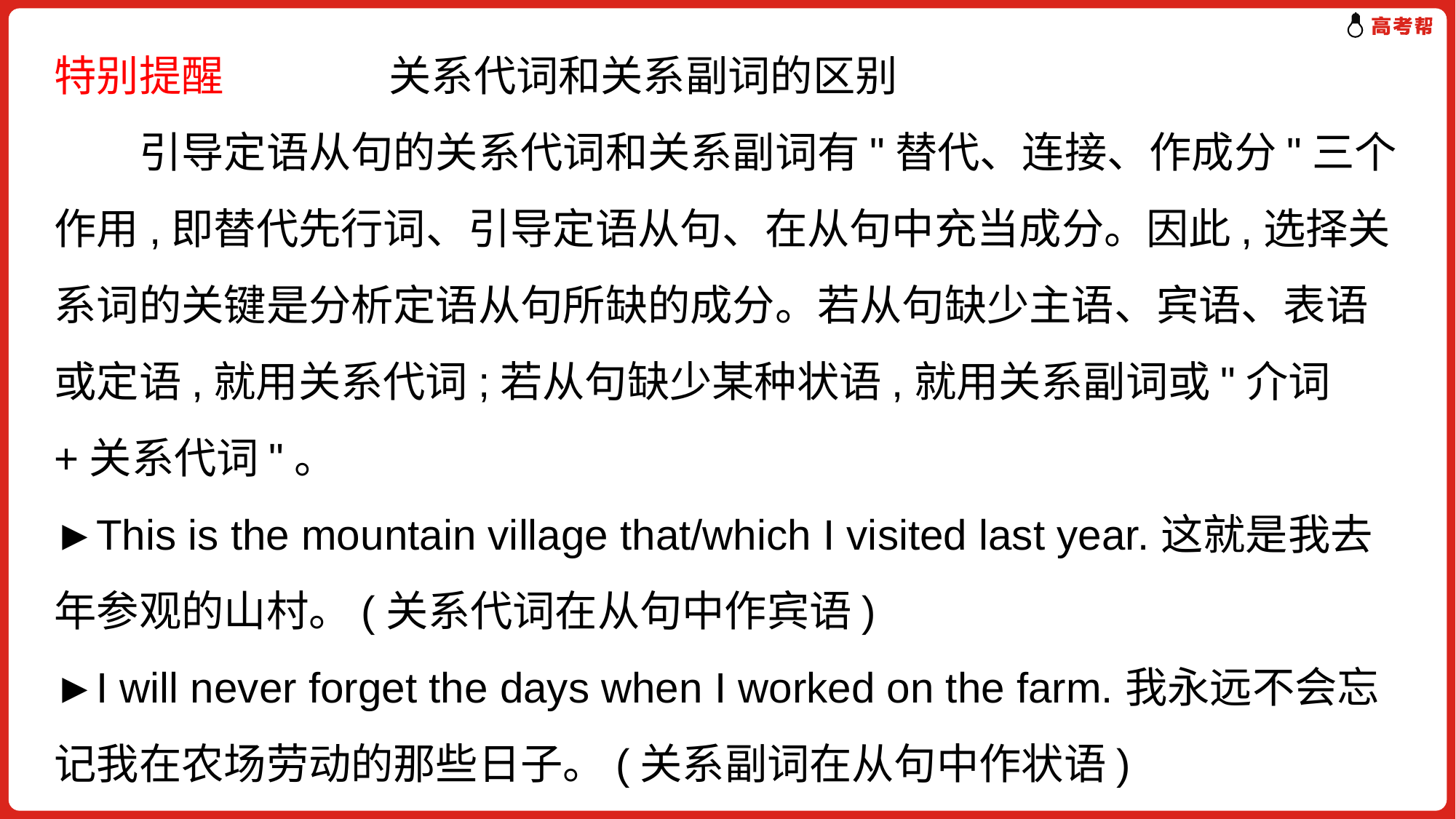

特别提醒　             关系代词和关系副词的区别
　　引导定语从句的关系代词和关系副词有"替代、连接、作成分"三个作用,即替代先行词、引导定语从句、在从句中充当成分。因此,选择关系词的关键是分析定语从句所缺的成分。若从句缺少主语、宾语、表语或定语,就用关系代词;若从句缺少某种状语,就用关系副词或"介词+关系代词"。
►This is the mountain village that/which I visited last year.这就是我去年参观的山村。(关系代词在从句中作宾语)
►I will never forget the days when I worked on the farm.我永远不会忘记我在农场劳动的那些日子。(关系副词在从句中作状语)